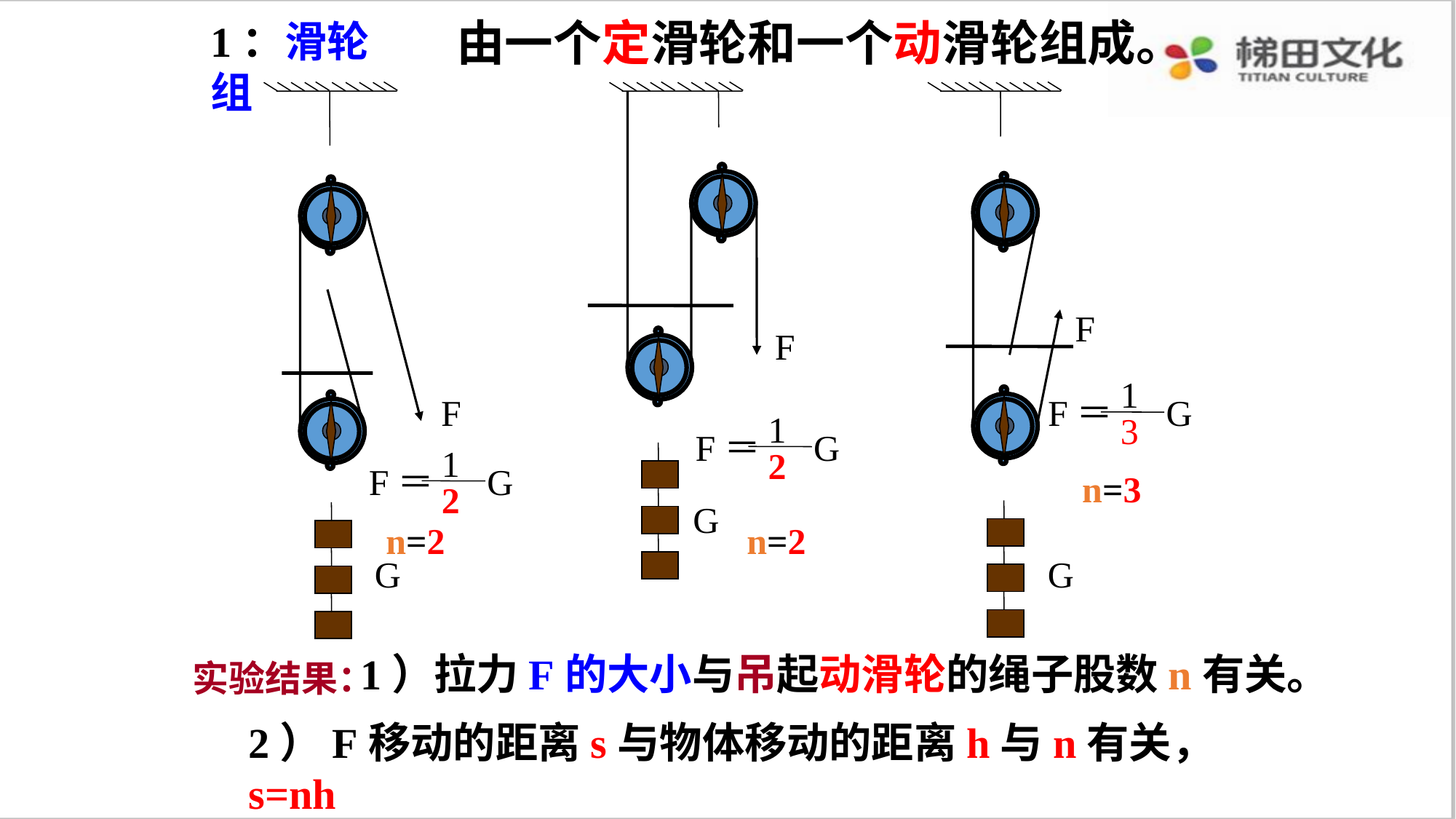

由一个定滑轮和一个动滑轮组成。
1：滑轮组

G

G

G

F

F

F

1
3

F＝
G

1
2

F＝
G
1
2

F＝
G
n=3
n=2
n=2
1）拉力F的大小与吊起动滑轮的绳子股数n有关。
实验结果：
2）F移动的距离s与物体移动的距离h与n有关，s=nh